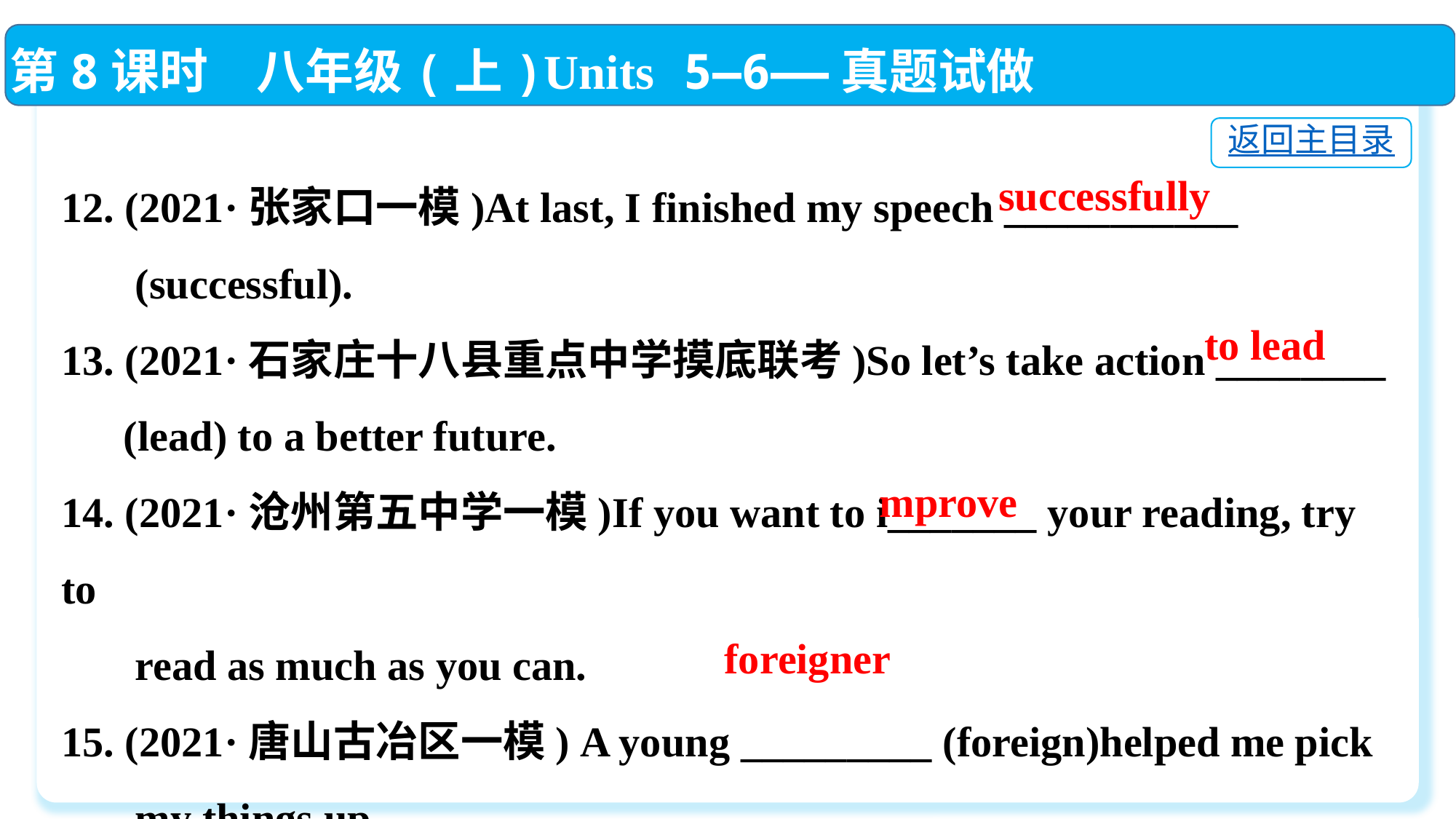

第8课时　八年级(上)Units 5—6——真题试做

 successfully
返回主目录
12. (2021·张家口一模)At last, I finished my speech ___________
       (successful).
13. (2021·石家庄十八县重点中学摸底联考)So let’s take action ________
　 (lead) to a better future.
14. (2021·沧州第五中学一模)If you want to i_______ your reading, try to
       read as much as you can.
15. (2021·唐山古冶区一模) A young _________ (foreign)helped me pick
       my things up.
 to lead
 mprove
foreigner